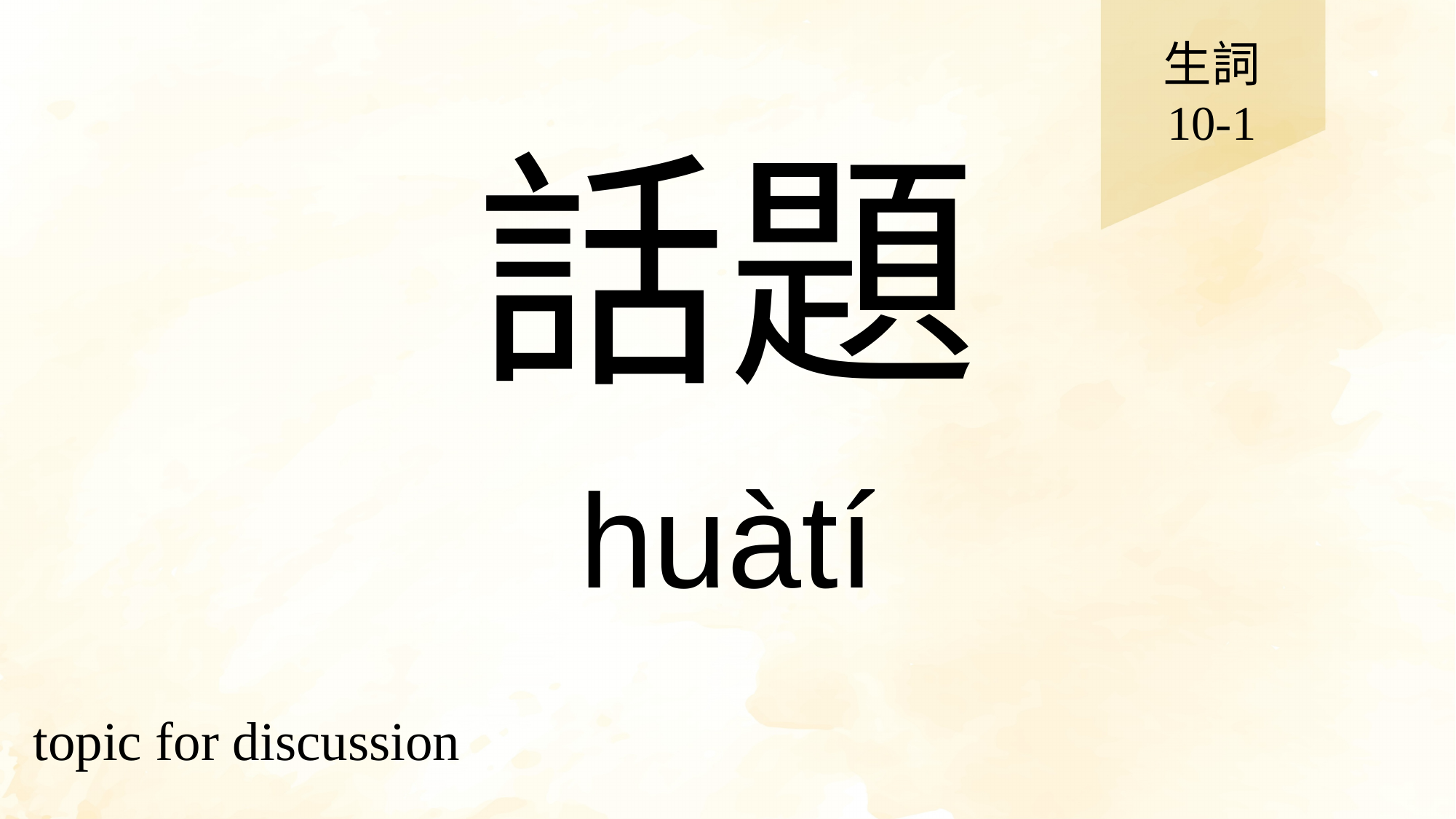

生詞
10-1
# 話題
huàtí
topic for discussion